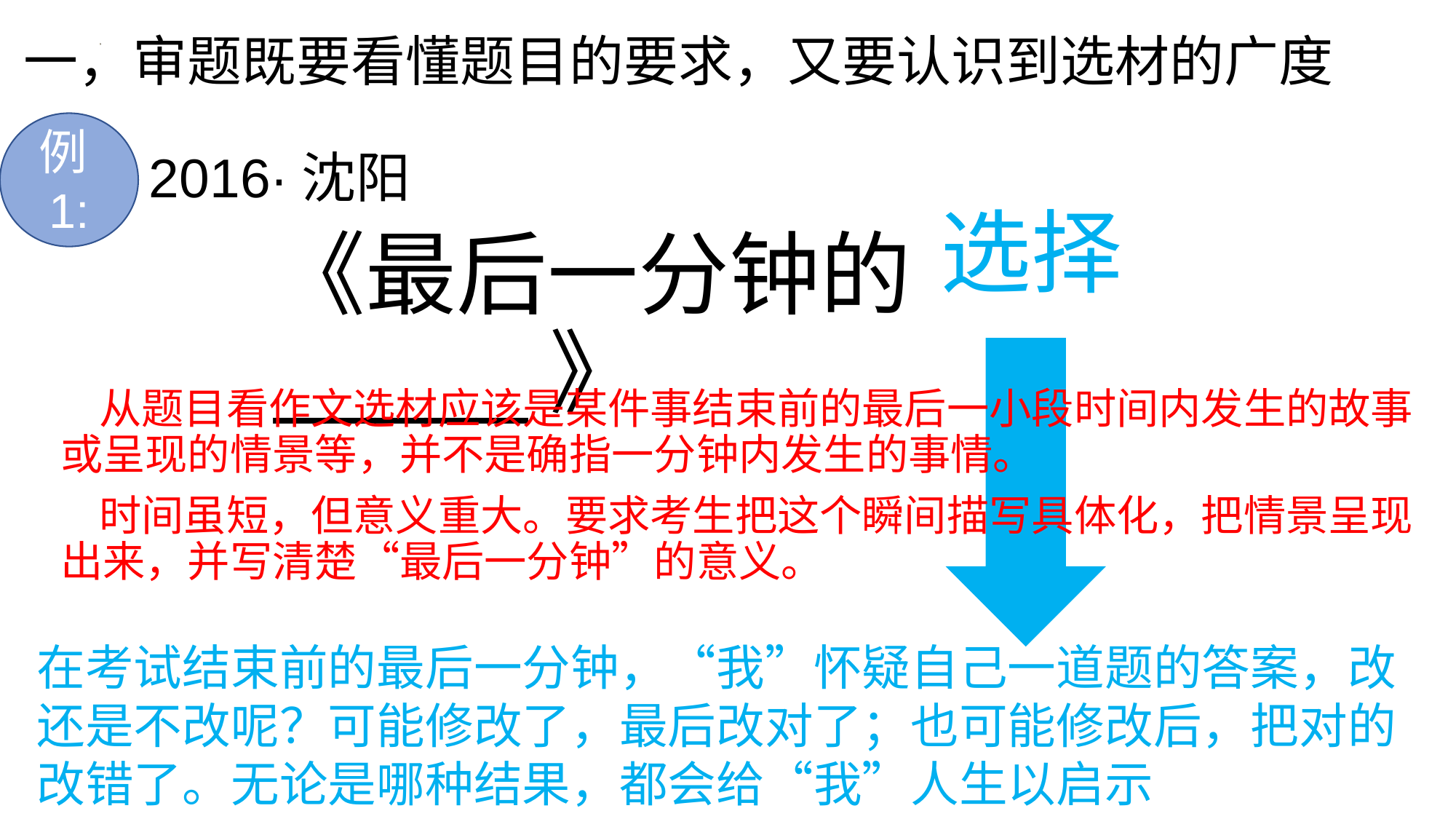

# 一，审题既要看懂题目的要求，又要认识到选材的广度
2016·沈阳
例1:
选择
《最后一分钟的_____》

   从题目看作文选材应该是某件事结束前的最后一小段时间内发生的故事或呈现的情景等，并不是确指一分钟内发生的事情。
   时间虽短，但意义重大。要求考生把这个瞬间描写具体化，把情景呈现出来，并写清楚“最后一分钟”的意义。
在考试结束前的最后一分钟，“我”怀疑自己一道题的答案，改还是不改呢？可能修改了，最后改对了；也可能修改后，把对的改错了。无论是哪种结果，都会给“我”人生以启示